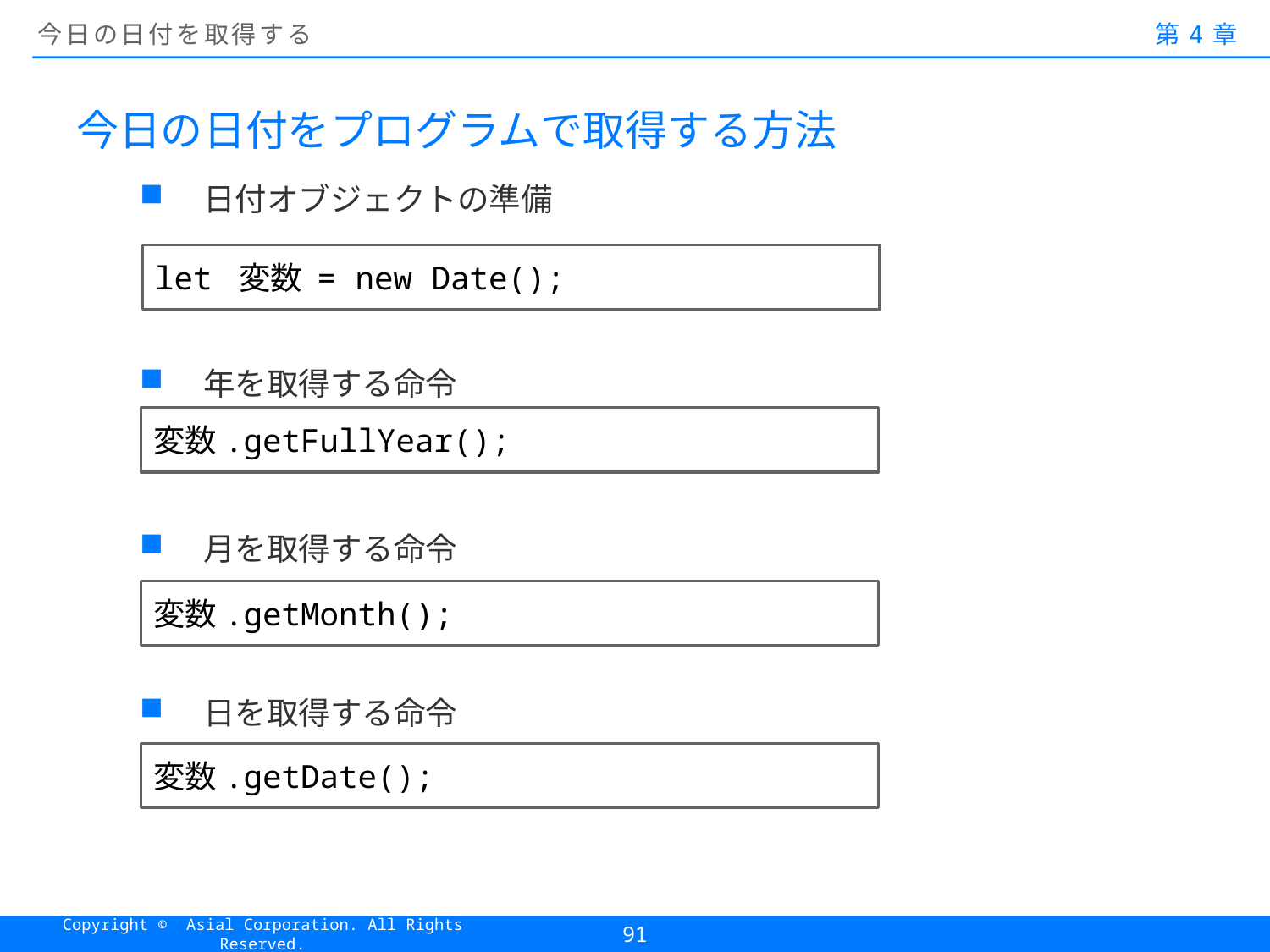

# 今日の日付を取得する
第4章
今日の日付をプログラムで取得する方法
日付オブジェクトの準備

年を取得する命令

月を取得する命令

日を取得する命令
let 変数 = new Date();
変数.getFullYear();
変数.getMonth();
変数.getDate();
91